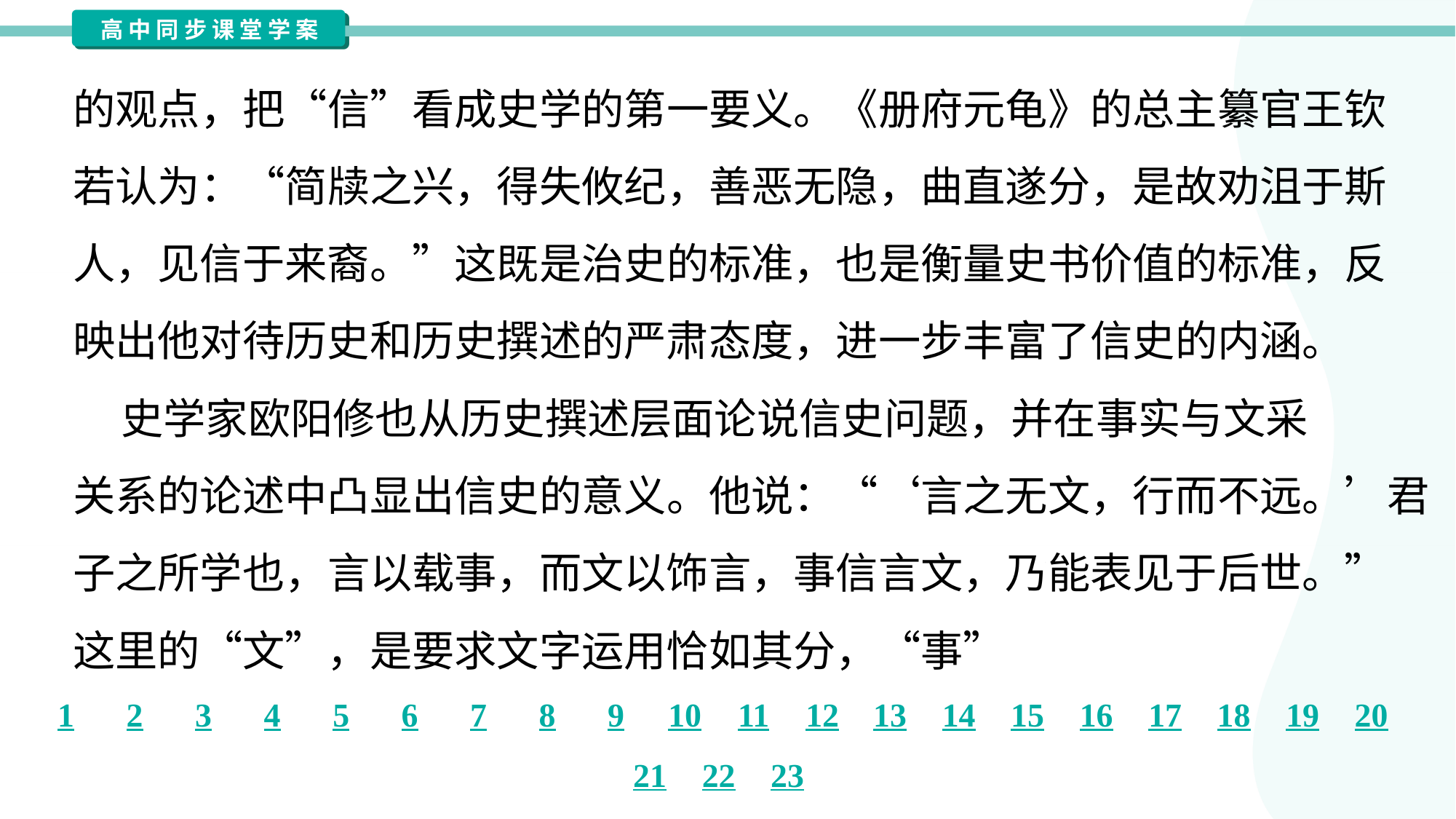

的观点，把“信”看成史学的第一要义。《册府元龟》的总主纂官王钦
若认为：“简牍之兴，得失攸纪，善恶无隐，曲直遂分，是故劝沮于斯
人，见信于来裔。”这既是治史的标准，也是衡量史书价值的标准，反
映出他对待历史和历史撰述的严肃态度，进一步丰富了信史的内涵。
    史学家欧阳修也从历史撰述层面论说信史问题，并在事实与文采
关系的论述中凸显出信史的意义。他说：“‘言之无文，行而不远。’君
子之所学也，言以载事，而文以饰言，事信言文，乃能表见于后世。”
这里的“文”，是要求文字运用恰如其分，“事”